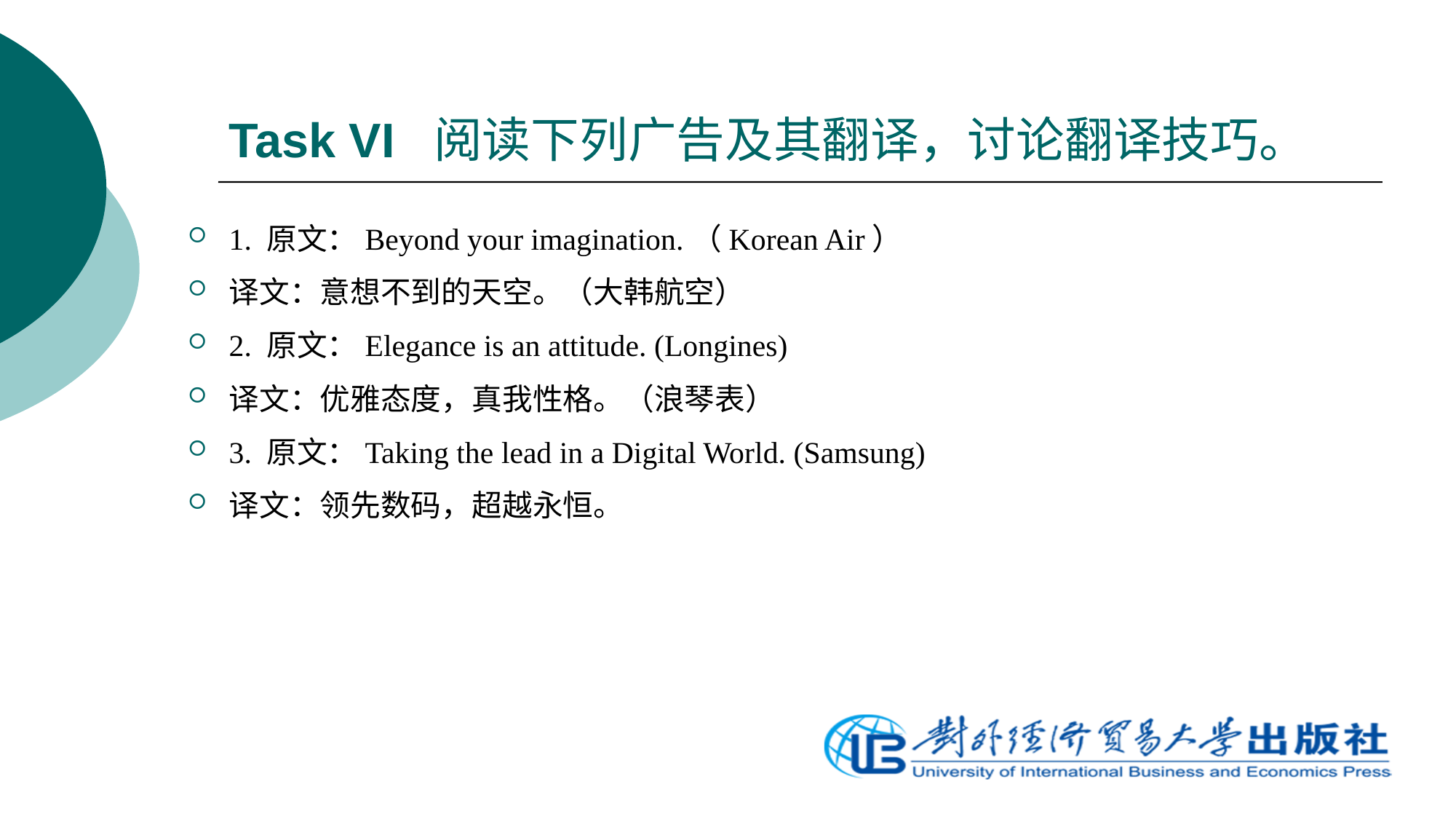

# Task VI  阅读下列广告及其翻译，讨论翻译技巧。
1. 原文：Beyond your imagination.（Korean Air）
译文：意想不到的天空。（大韩航空）
2. 原文：Elegance is an attitude. (Longines)
译文：优雅态度，真我性格。（浪琴表）
3. 原文：Taking the lead in a Digital World. (Samsung)
译文：领先数码，超越永恒。